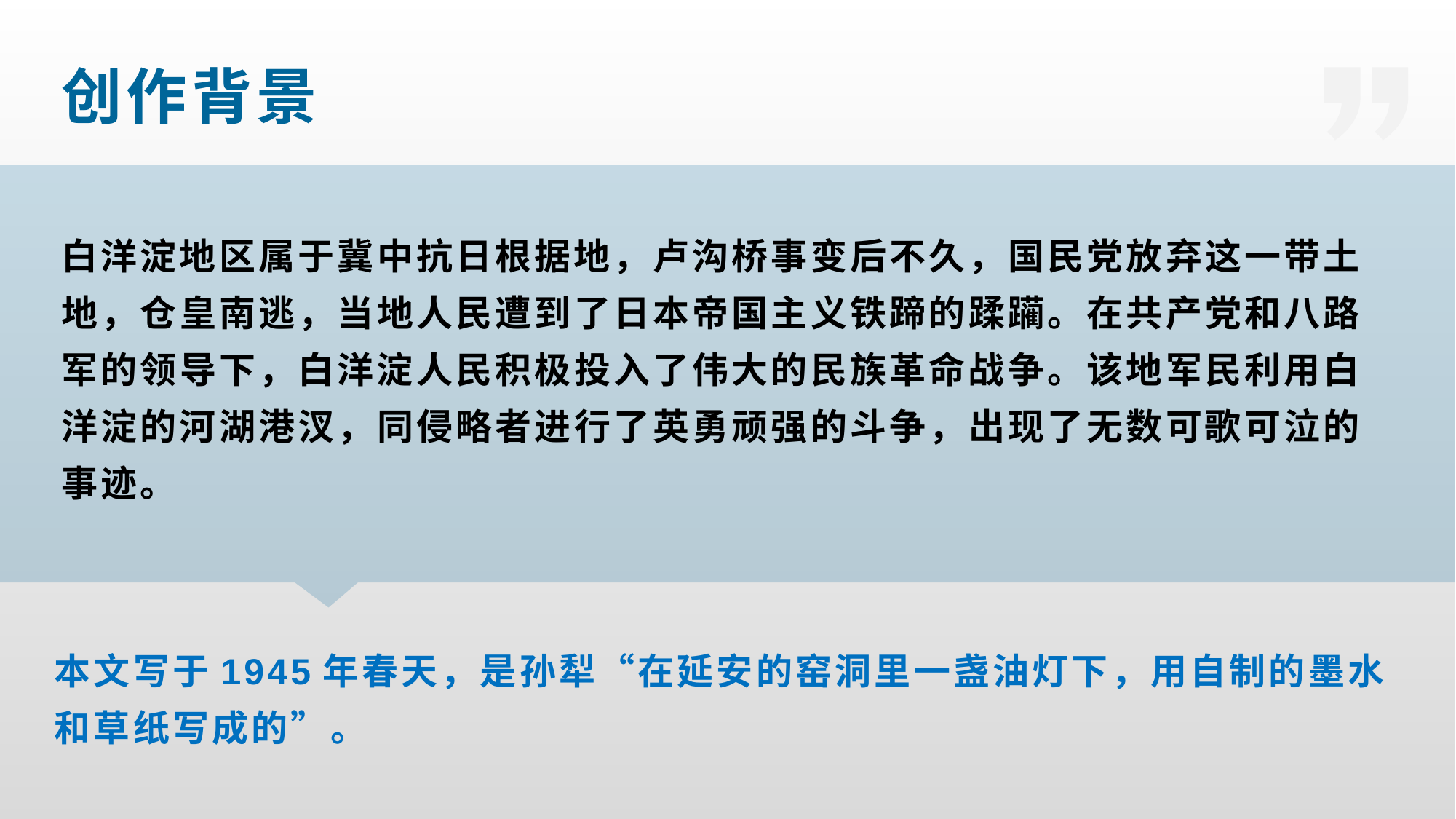

创作背景

白洋淀地区属于冀中抗日根据地，卢沟桥事变后不久，国民党放弃这一带土地，仓皇南逃，当地人民遭到了日本帝国主义铁蹄的蹂躏。在共产党和八路军的领导下，白洋淀人民积极投入了伟大的民族革命战争。该地军民利用白洋淀的河湖港汊，同侵略者进行了英勇顽强的斗争，出现了无数可歌可泣的事迹。
本文写于1945年春天，是孙犁“在延安的窑洞里一盏油灯下，用自制的墨水和草纸写成的”。